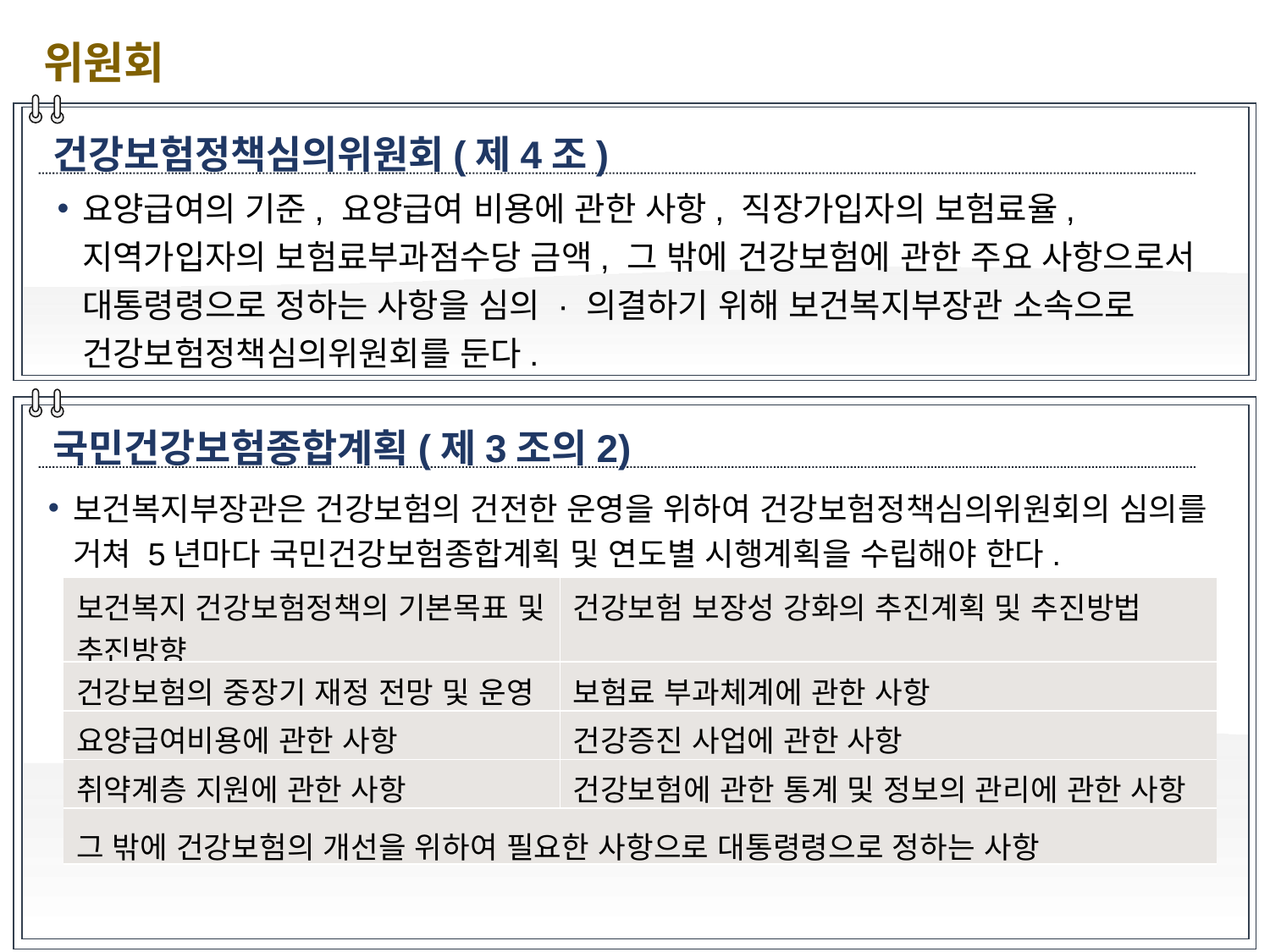

위원회

건강보험정책심의위원회(제4조)

요양급여의 기준, 요양급여 비용에 관한 사항, 직장가입자의 보험료율, 지역가입자의 보험료부과점수당 금액, 그 밖에 건강보험에 관한 주요 사항으로서 대통령령으로 정하는 사항을 심의 · 의결하기 위해 보건복지부장관 소속으로 건강보험정책심의위원회를 둔다.

국민건강보험종합계획(제3조의2)

보건복지부장관은 건강보험의 건전한 운영을 위하여 건강보험정책심의위원회의 심의를 거쳐 5년마다 국민건강보험종합계획 및 연도별 시행계획을 수립해야 한다.
| 보건복지 건강보험정책의 기본목표 및 추진방향 | 건강보험 보장성 강화의 추진계획 및 추진방법 |
| --- | --- |
| 건강보험의 중장기 재정 전망 및 운영 | 보험료 부과체계에 관한 사항 |
| 요양급여비용에 관한 사항 | 건강증진 사업에 관한 사항 |
| 취약계층 지원에 관한 사항 | 건강보험에 관한 통계 및 정보의 관리에 관한 사항 |
| 그 밖에 건강보험의 개선을 위하여 필요한 사항으로 대통령령으로 정하는 사항 |  |